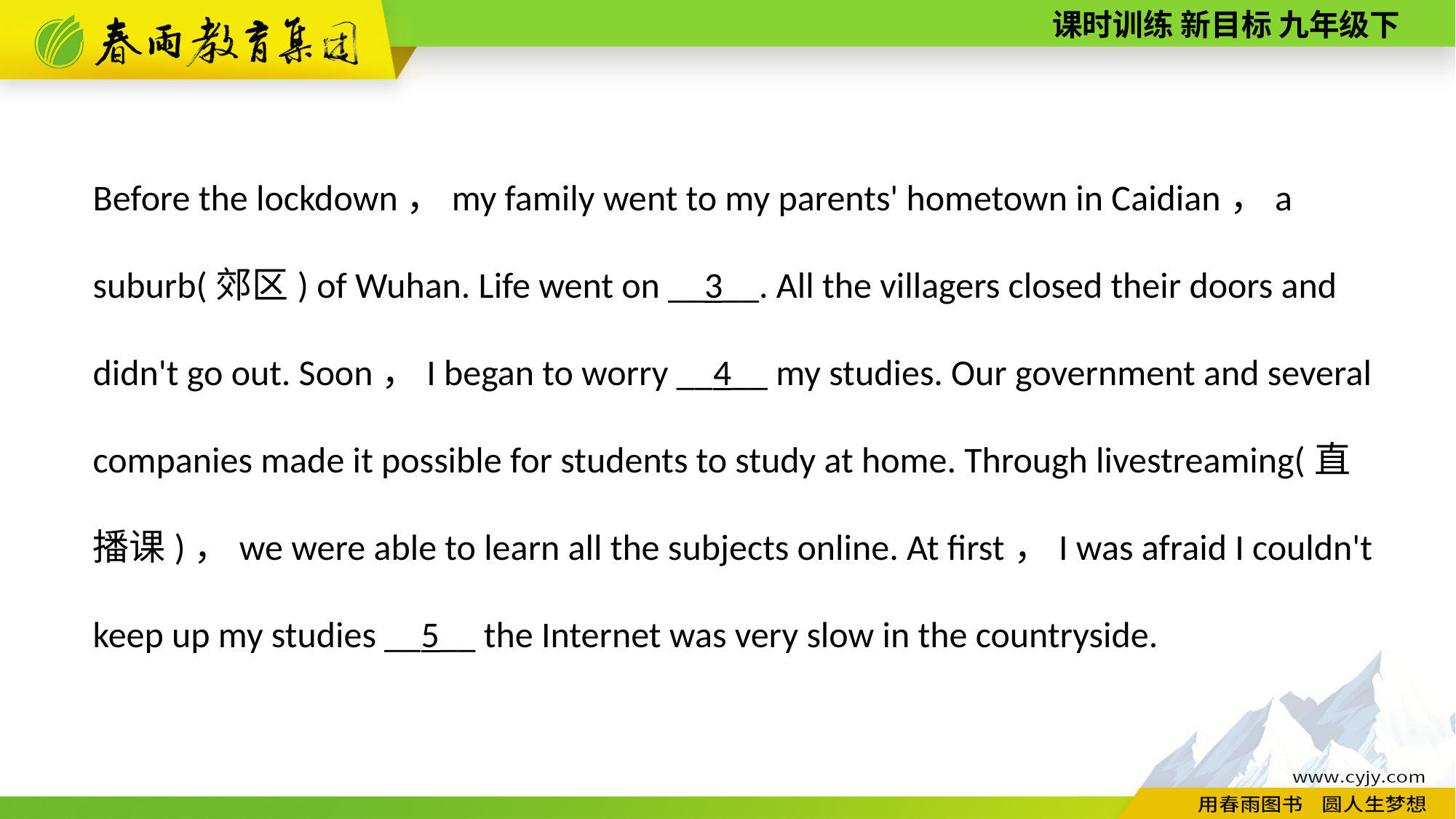

Before the lockdown，my family went to my parents' hometown in Caidian，a suburb(郊区) of Wuhan. Life went on __3__. All the villagers closed their doors and didn't go out. Soon，I began to worry __4__ my studies. Our government and several companies made it possible for students to study at home. Through livestreaming(直播课)，we were able to learn all the subjects online. At first，I was afraid I couldn't keep up my studies __5__ the Internet was very slow in the countryside.